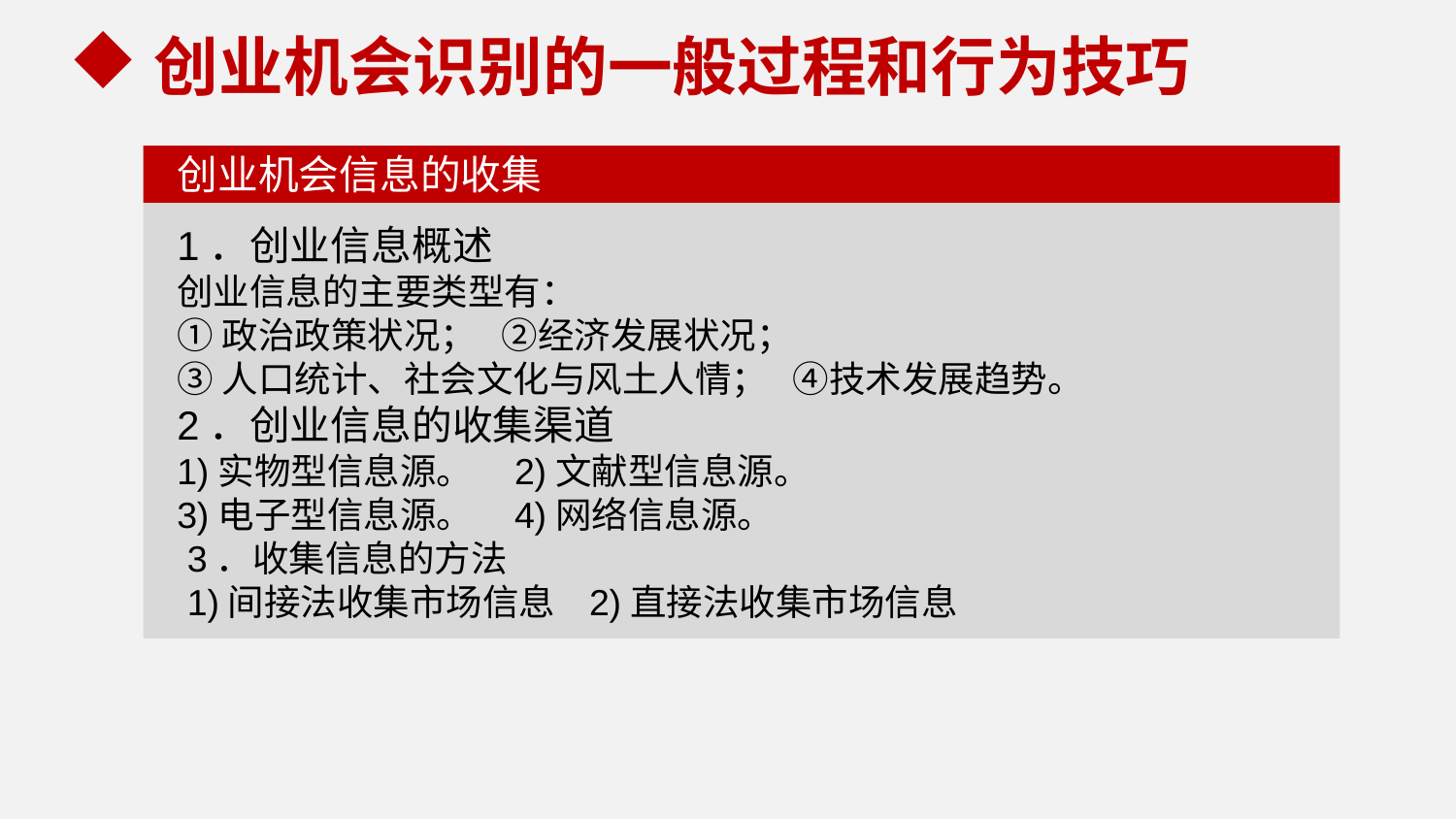

创业机会识别的一般过程和行为技巧
创业机会信息的收集

1．创业信息概述
创业信息的主要类型有：
①政治政策状况；   ②经济发展状况；
③人口统计、社会文化与风土人情；   ④技术发展趋势。
2．创业信息的收集渠道
1)实物型信息源。    2)文献型信息源。
3)电子型信息源。    4)网络信息源。
 3．收集信息的方法
 1)间接法收集市场信息   2)直接法收集市场信息